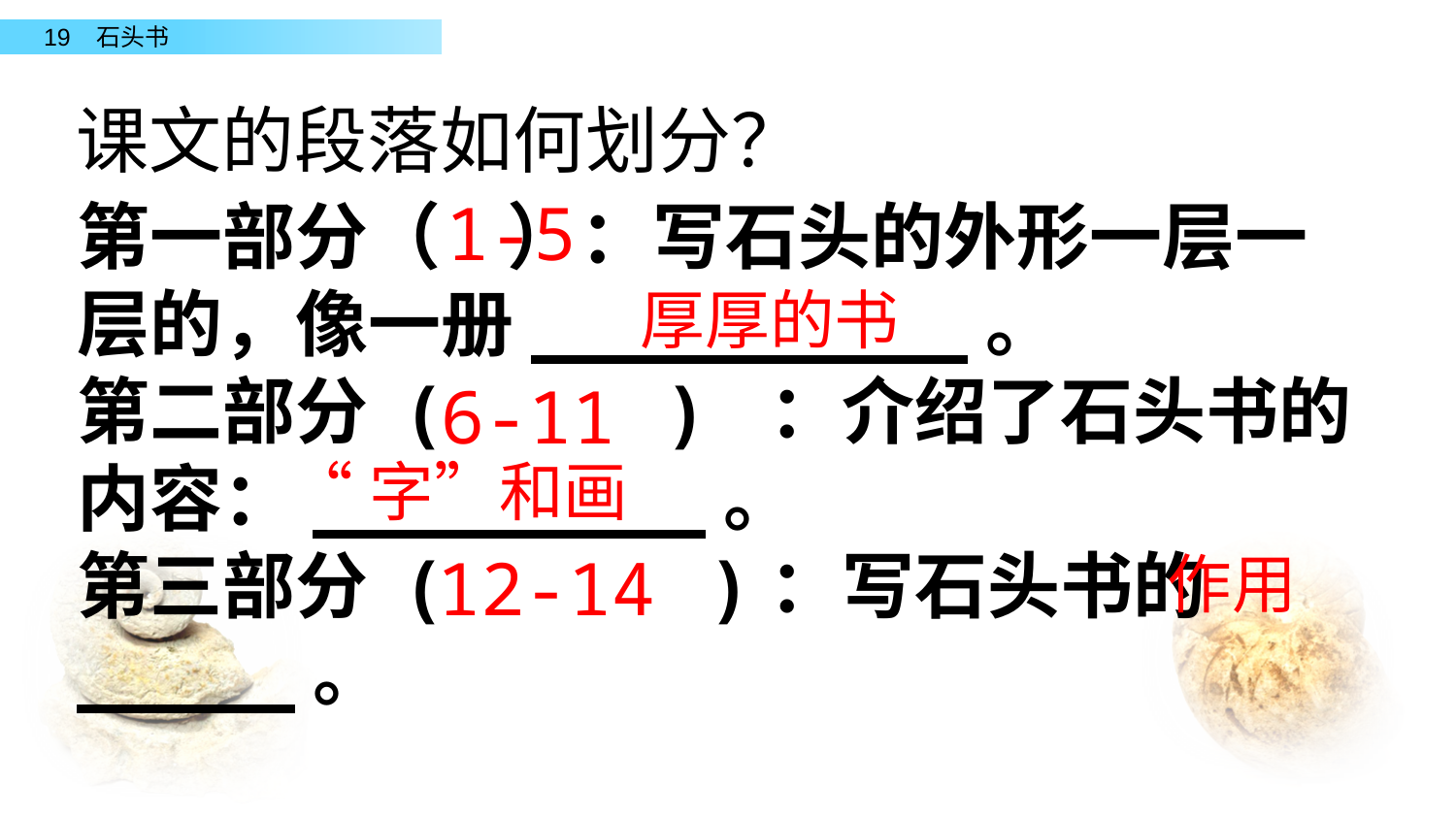

课文的段落如何划分？
1-5
第一部分（    ）：写石头的外形一层一层的，像一册__________。
第二部分 (     ) ：介绍了石头书的内容：_________。
第三部分 (      )：写石头书的_____。
厚厚的书
6-11

“字”和画
作用
12-14